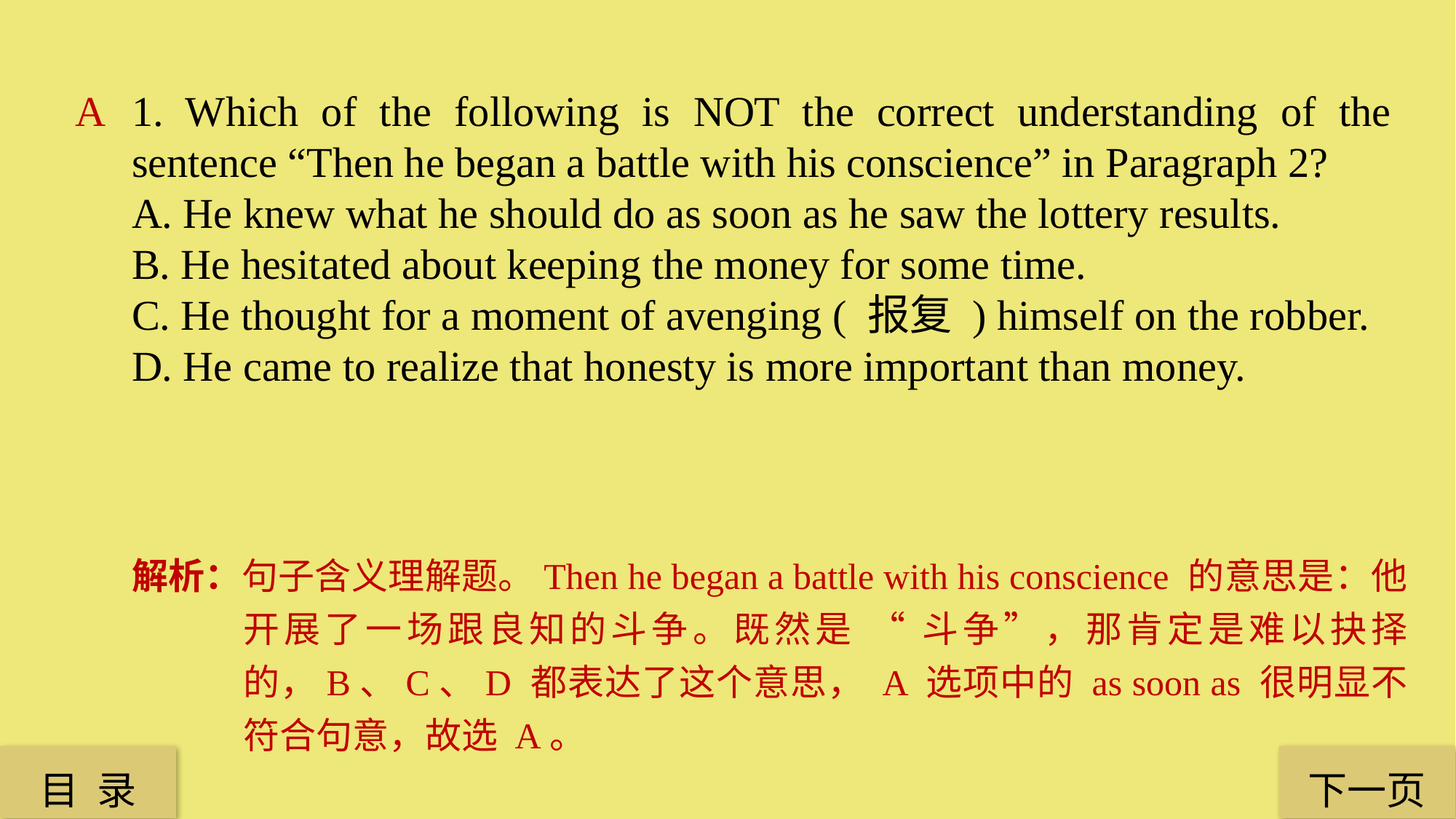

A
1. Which of the following is NOT the correct understanding of the sentence “Then he began a battle with his conscience” in Paragraph 2?
A. He knew what he should do as soon as he saw the lottery results.
B. He hesitated about keeping the money for some time.
C. He thought for a moment of avenging ( 报复 ) himself on the robber.
D. He came to realize that honesty is more important than money.
解析：句子含义理解题。Then he began a battle with his conscience 的意思是：他开展了一场跟良知的斗争。既然是 “ 斗争”，那肯定是难以抉择的，B、C、D 都表达了这个意思， A 选项中的 as soon as 很明显不符合句意，故选 A。